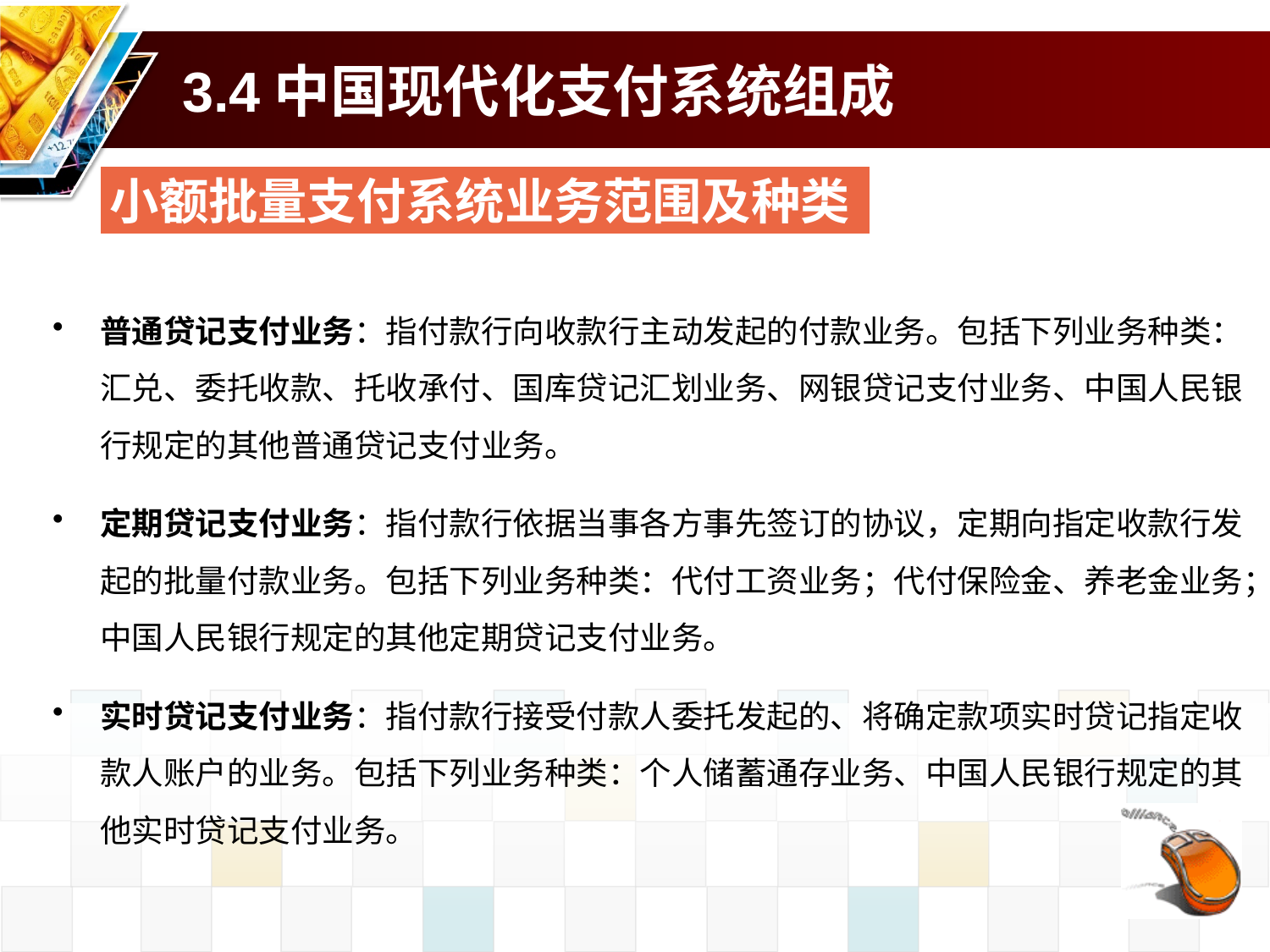

# 3.4中国现代化支付系统组成
小额批量支付系统业务范围及种类
普通贷记支付业务：指付款行向收款行主动发起的付款业务。包括下列业务种类：汇兑、委托收款、托收承付、国库贷记汇划业务、网银贷记支付业务、中国人民银行规定的其他普通贷记支付业务。
定期贷记支付业务：指付款行依据当事各方事先签订的协议，定期向指定收款行发起的批量付款业务。包括下列业务种类：代付工资业务；代付保险金、养老金业务；中国人民银行规定的其他定期贷记支付业务。
实时贷记支付业务：指付款行接受付款人委托发起的、将确定款项实时贷记指定收款人账户的业务。包括下列业务种类：个人储蓄通存业务、中国人民银行规定的其他实时贷记支付业务。